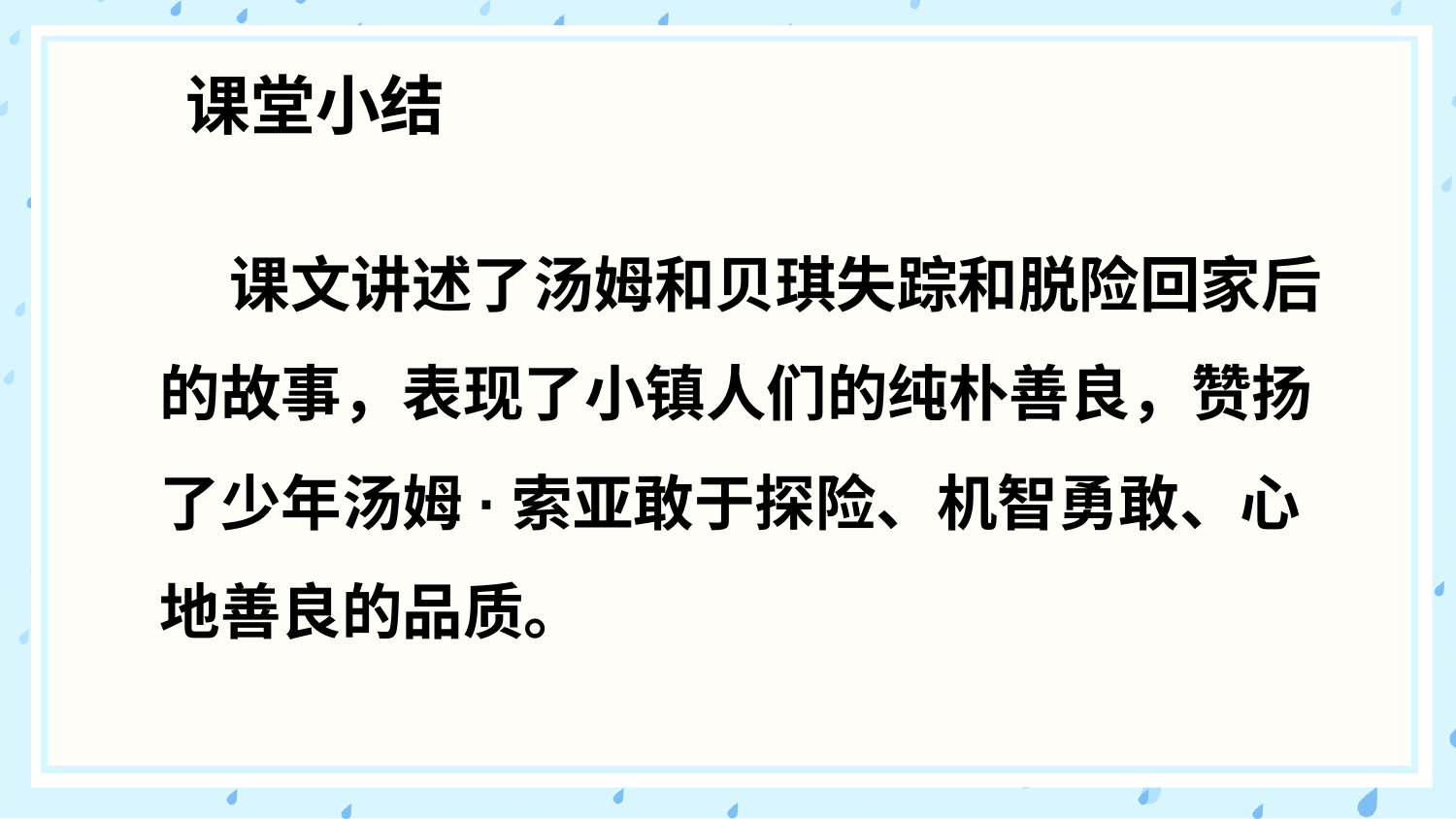

课堂小结
    课文讲述了汤姆和贝琪失踪和脱险回家后的故事，表现了小镇人们的纯朴善良，赞扬了少年汤姆·索亚敢于探险、机智勇敢、心地善良的品质。